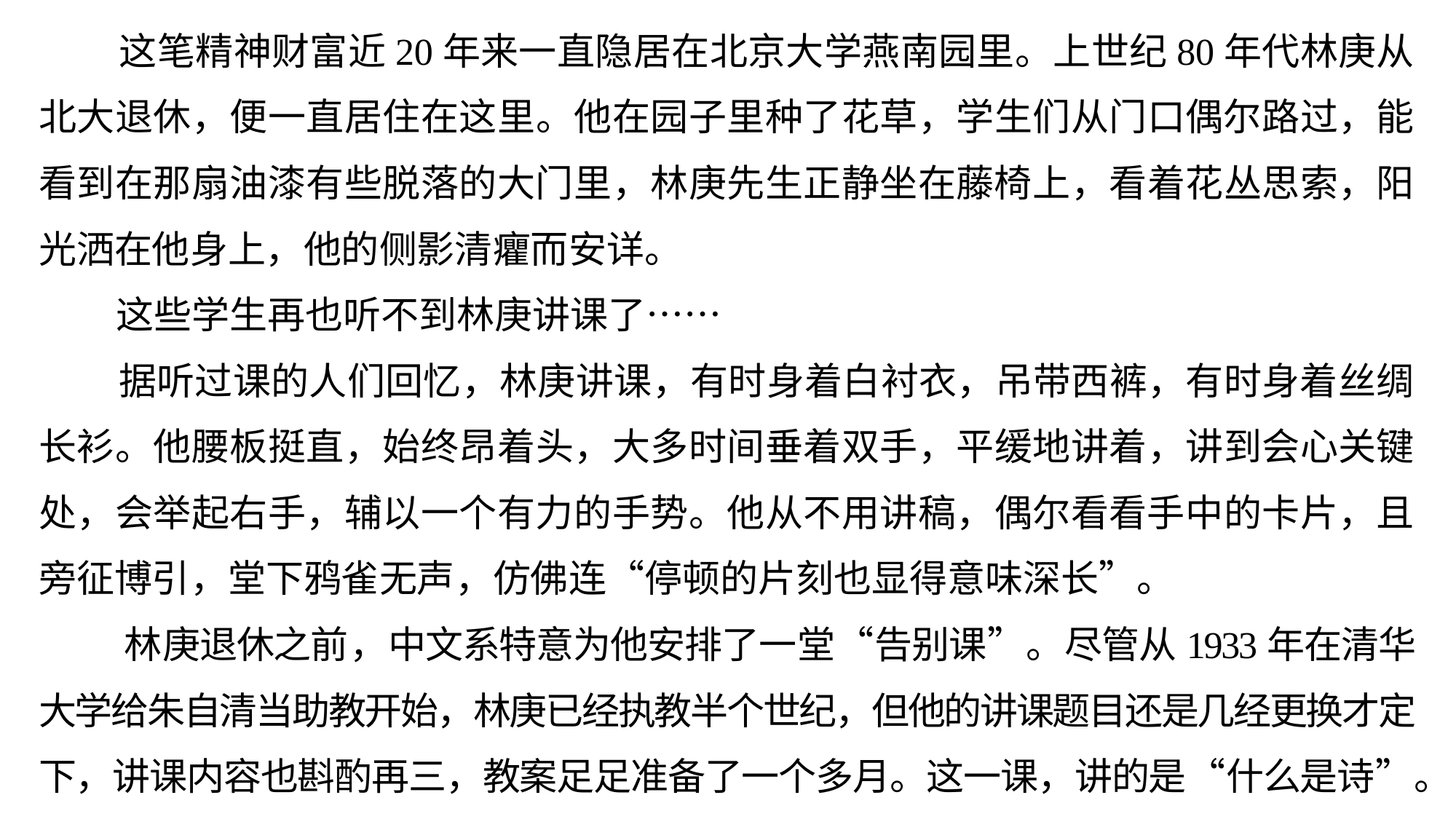

这笔精神财富近20年来一直隐居在北京大学燕南园里。上世纪80年代林庚从北大退休，便一直居住在这里。他在园子里种了花草，学生们从门口偶尔路过，能看到在那扇油漆有些脱落的大门里，林庚先生正静坐在藤椅上，看着花丛思索，阳光洒在他身上，他的侧影清癯而安详。
        这些学生再也听不到林庚讲课了……
        据听过课的人们回忆，林庚讲课，有时身着白衬衣，吊带西裤，有时身着丝绸长衫。他腰板挺直，始终昂着头，大多时间垂着双手，平缓地讲着，讲到会心关键处，会举起右手，辅以一个有力的手势。他从不用讲稿，偶尔看看手中的卡片，且旁征博引，堂下鸦雀无声，仿佛连“停顿的片刻也显得意味深长”。
        林庚退休之前，中文系特意为他安排了一堂“告别课”。尽管从1933年在清华大学给朱自清当助教开始，林庚已经执教半个世纪，但他的讲课题目还是几经更换才定下，讲课内容也斟酌再三，教案足足准备了一个多月。这一课，讲的是“什么是诗”。